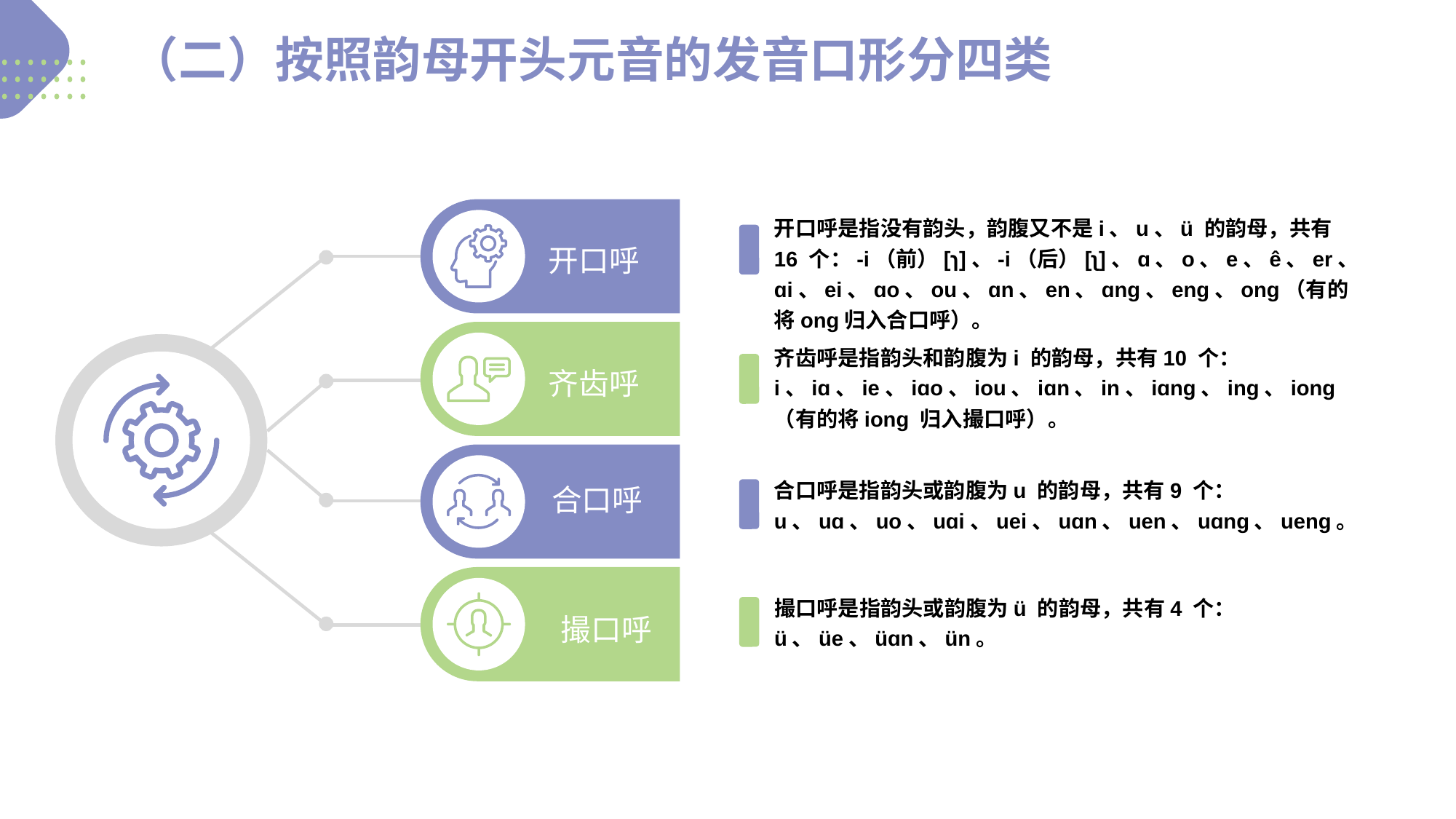

（二）按照韵母开头元音的发音口形分四类

开口呼是指没有韵头，韵腹又不是i、u、ü 的韵母，共有16 个：-i（前）[ɿ]、-i（后）[ʅ]、ɑ、o、e、ê、er、ɑi、ei、ɑo、ou、ɑn、en、ɑnɡ、enɡ、onɡ（有的将onɡ归入合口呼）。

开口呼

齐齿呼是指韵头和韵腹为i 的韵母，共有10 个：i、iɑ、ie、iɑo、iou、iɑn、in、iɑnɡ、inɡ、ionɡ（有的将ionɡ 归入撮口呼）。

齐齿呼

合口呼是指韵头或韵腹为u 的韵母，共有9 个：u、uɑ、uo、uɑi、uei、uɑn、uen、uɑnɡ、uenɡ。

合口呼

撮口呼是指韵头或韵腹为ü 的韵母，共有4 个：ü、üe、üɑn、ün。

撮口呼